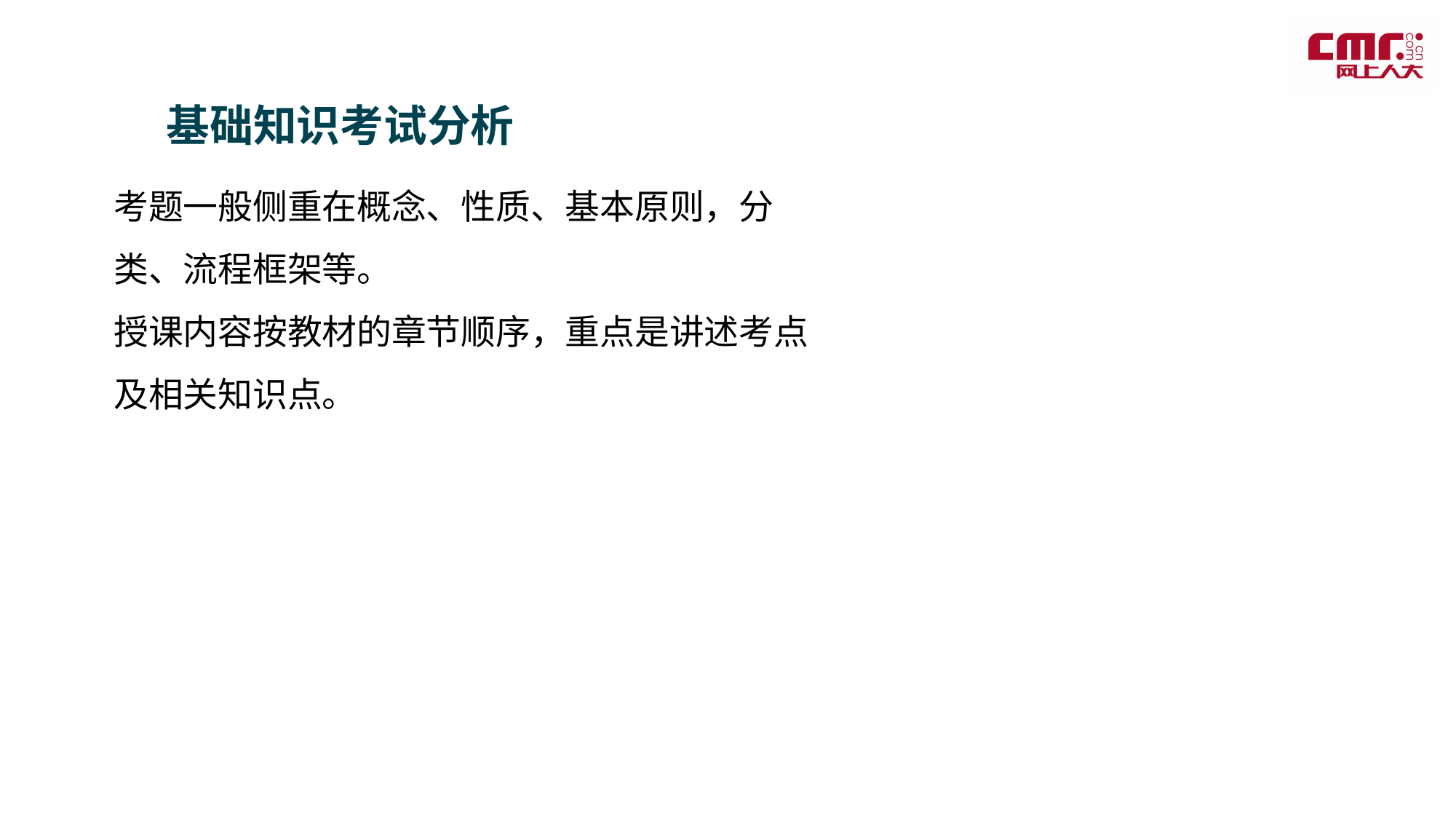

基础知识考试分析
考题一般侧重在概念、性质、基本原则，分类、流程框架等。
授课内容按教材的章节顺序，重点是讲述考点及相关知识点。